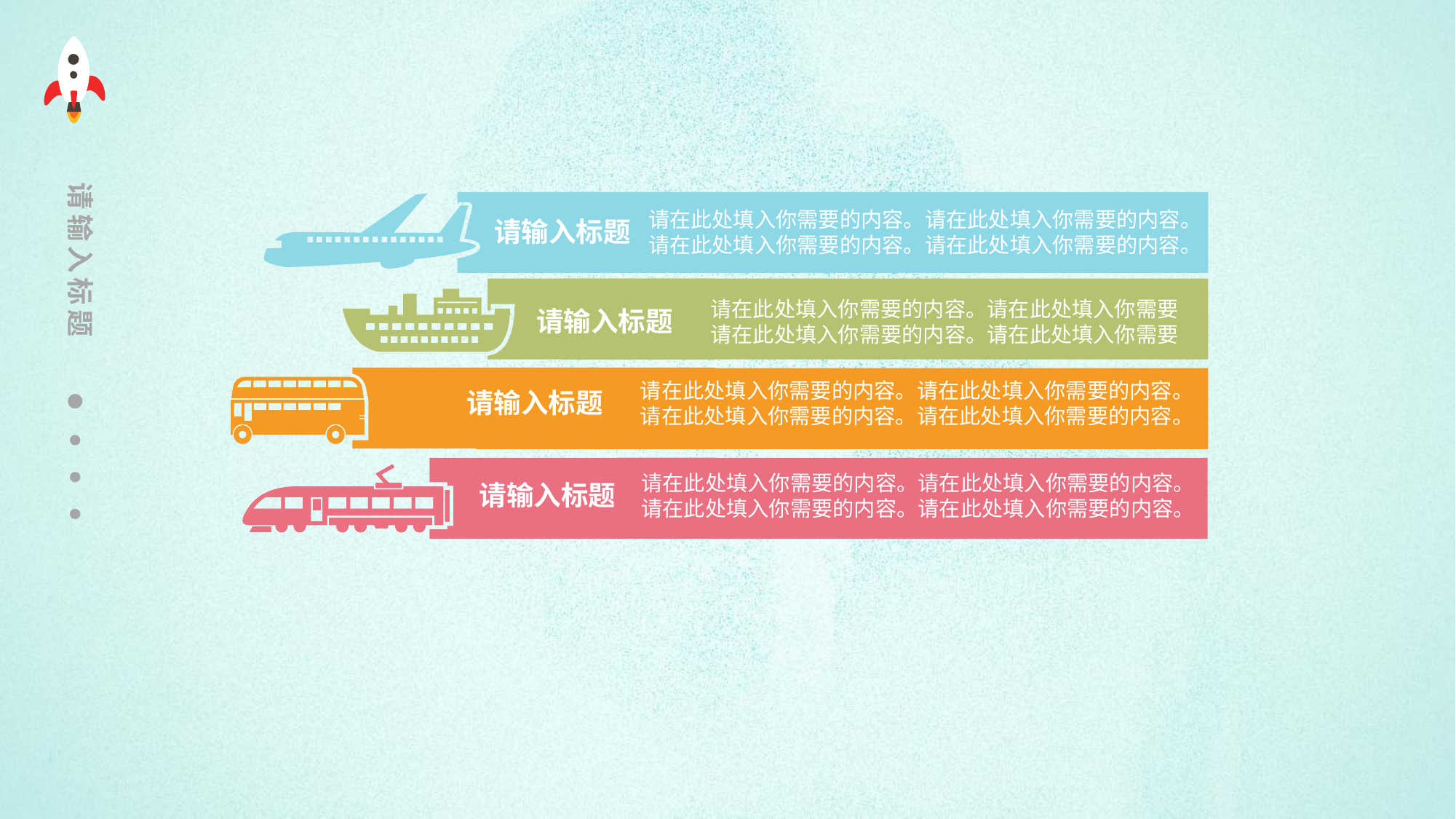

请输入标题

请在此处填入你需要的内容。请在此处填入你需要的内容。
请在此处填入你需要的内容。请在此处填入你需要的内容。
请输入标题

请在此处填入你需要的内容。请在此处填入你需要请在此处填入你需要的内容。请在此处填入你需要
请输入标题

请在此处填入你需要的内容。请在此处填入你需要的内容。
请在此处填入你需要的内容。请在此处填入你需要的内容。
请输入标题

请在此处填入你需要的内容。请在此处填入你需要的内容。
请在此处填入你需要的内容。请在此处填入你需要的内容。

请输入标题